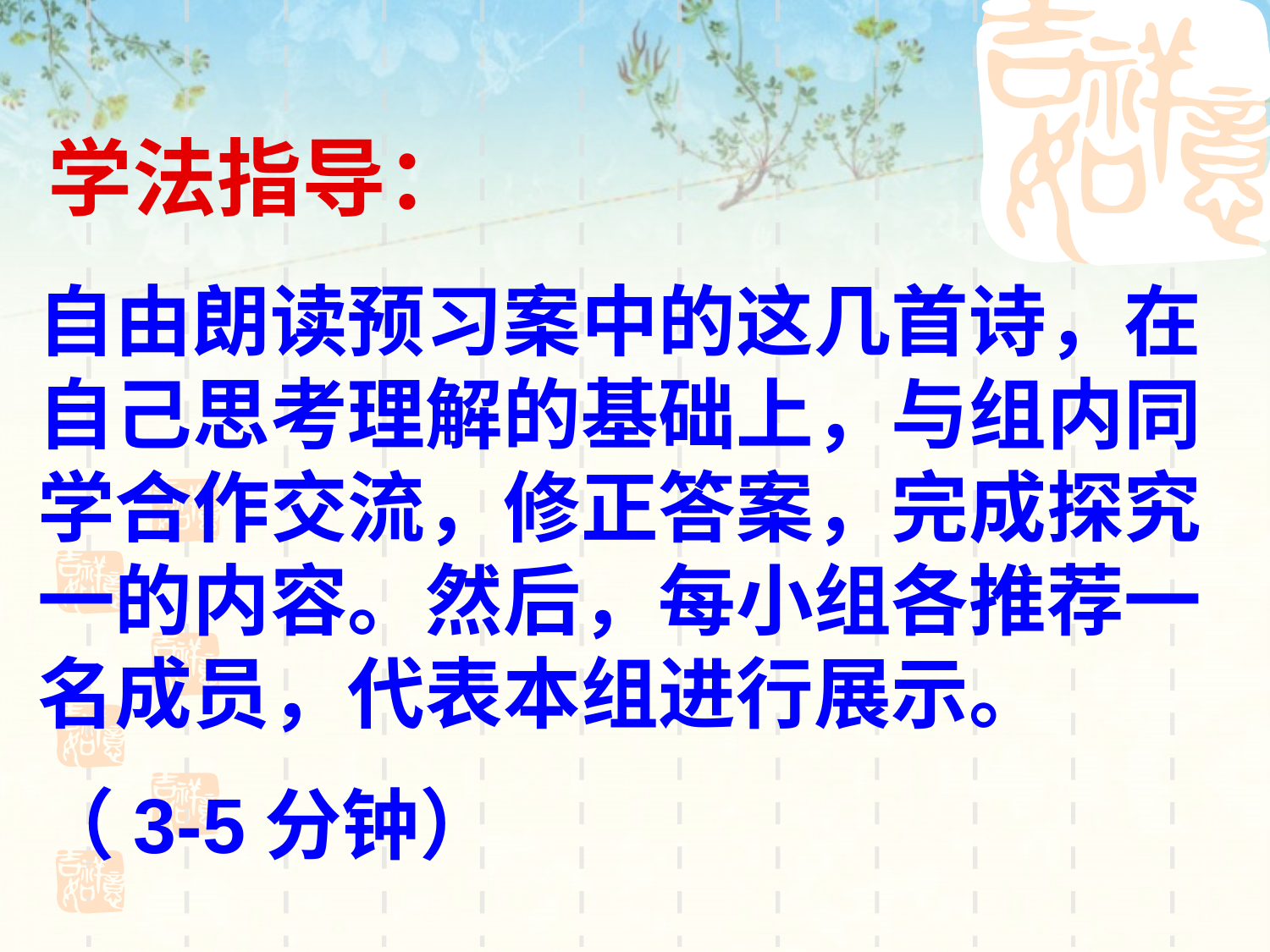

# 学法指导：
自由朗读预习案中的这几首诗，在自己思考理解的基础上，与组内同学合作交流，修正答案，完成探究一的内容。然后，每小组各推荐一名成员，代表本组进行展示。
（3-5分钟）